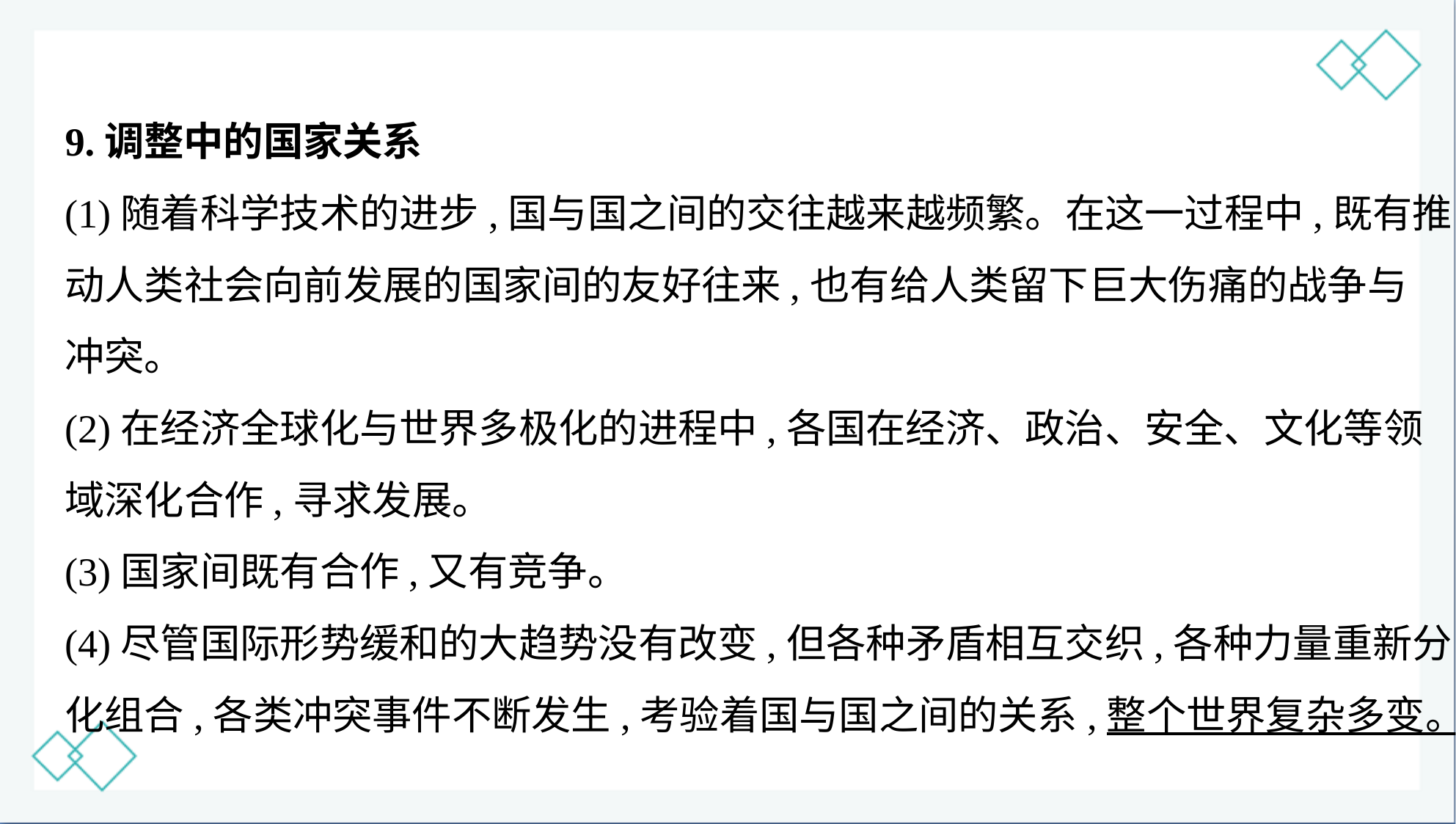

9.调整中的国家关系
(1)随着科学技术的进步,国与国之间的交往越来越频繁。在这一过程中,既有推
动人类社会向前发展的国家间的友好往来,也有给人类留下巨大伤痛的战争与
冲突。
(2)在经济全球化与世界多极化的进程中,各国在经济、政治、安全、文化等领
域深化合作,寻求发展。
(3)国家间既有合作,又有竞争。
(4)尽管国际形势缓和的大趋势没有改变,但各种矛盾相互交织,各种力量重新分
化组合,各类冲突事件不断发生,考验着国与国之间的关系,整个世界复杂多变。